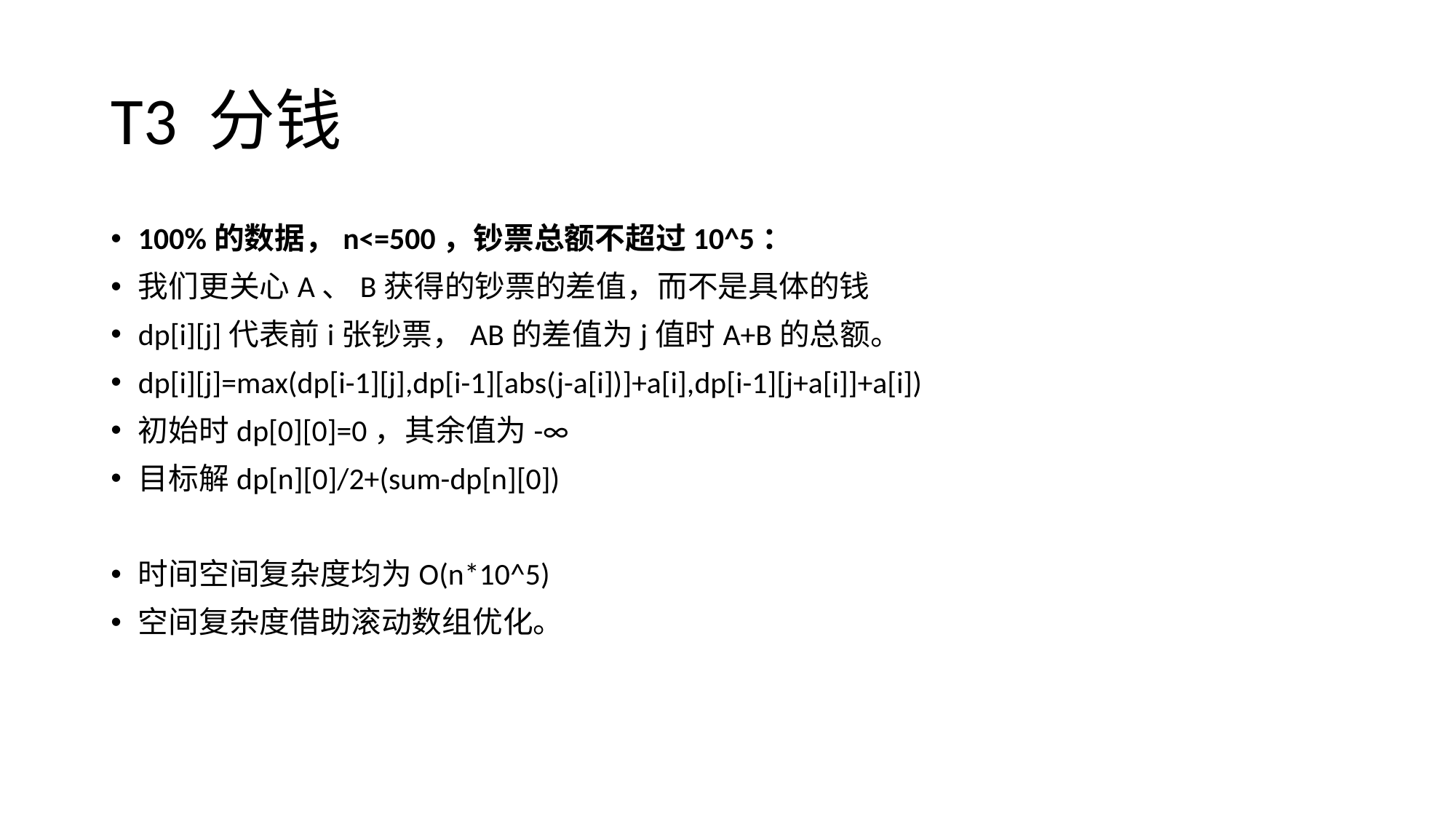

# T3 分钱
100%的数据，n<=500，钞票总额不超过10^5：
我们更关心A、B获得的钞票的差值，而不是具体的钱
dp[i][j]代表前i张钞票，AB的差值为j值时A+B的总额。
dp[i][j]=max(dp[i-1][j],dp[i-1][abs(j-a[i])]+a[i],dp[i-1][j+a[i]]+a[i])
初始时dp[0][0]=0，其余值为-∞
目标解dp[n][0]/2+(sum-dp[n][0])

时间空间复杂度均为O(n*10^5)
空间复杂度借助滚动数组优化。